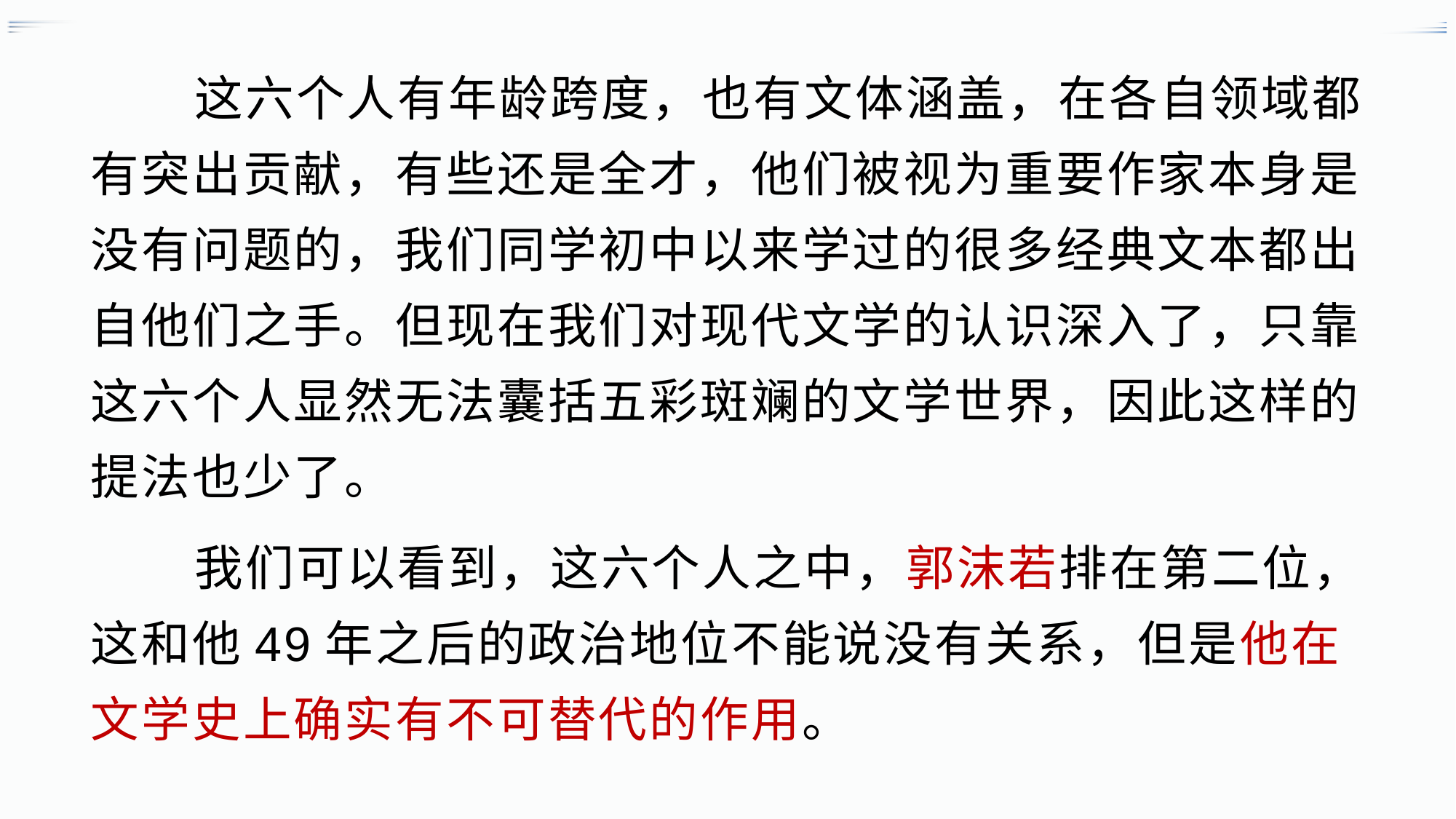

这六个人有年龄跨度，也有文体涵盖，在各自领域都有突出贡献，有些还是全才，他们被视为重要作家本身是没有问题的，我们同学初中以来学过的很多经典文本都出自他们之手。但现在我们对现代文学的认识深入了，只靠这六个人显然无法囊括五彩斑斓的文学世界，因此这样的提法也少了。
       我们可以看到，这六个人之中，郭沫若排在第二位，这和他49年之后的政治地位不能说没有关系，但是他在文学史上确实有不可替代的作用。